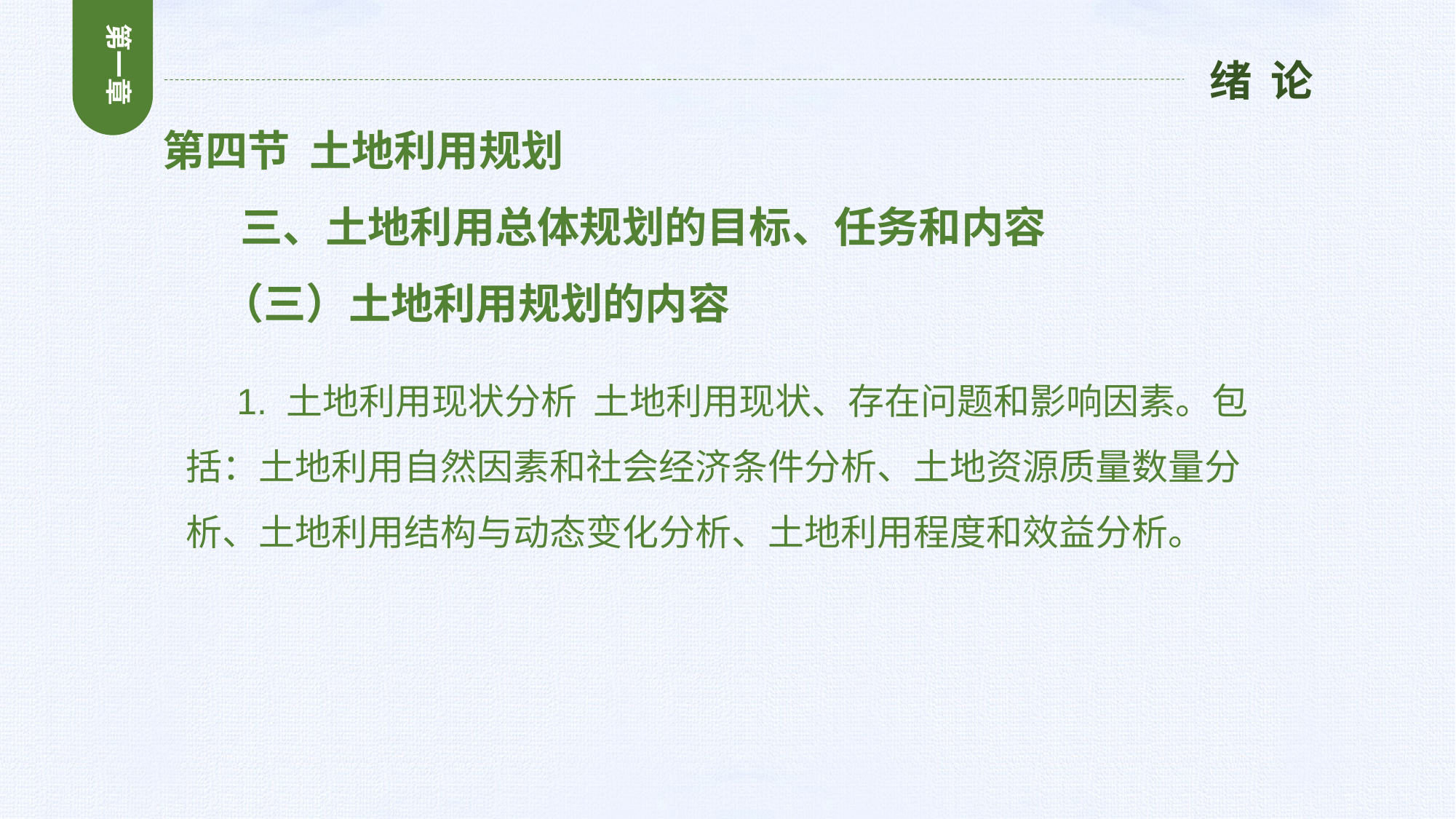

第一章
绪  论
第四节  土地利用规划
       三、土地利用总体规划的目标、任务和内容
     （三）土地利用规划的内容

     1. 土地利用现状分析  土地利用现状、存在问题和影响因素。包括：土地利用自然因素和社会经济条件分析、土地资源质量数量分析、土地利用结构与动态变化分析、土地利用程度和效益分析。